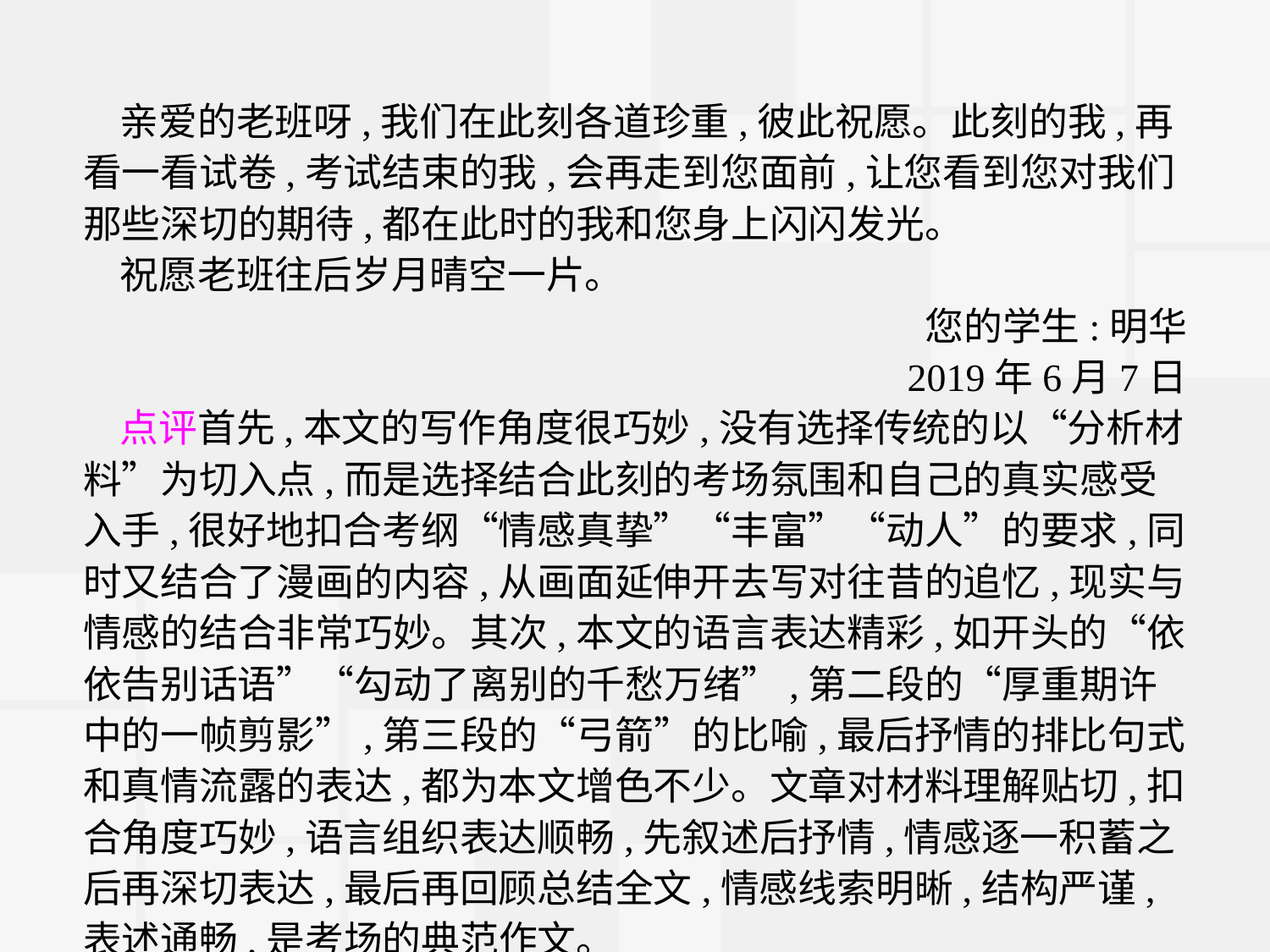

亲爱的老班呀,我们在此刻各道珍重,彼此祝愿。此刻的我,再看一看试卷,考试结束的我,会再走到您面前,让您看到您对我们那些深切的期待,都在此时的我和您身上闪闪发光。
祝愿老班往后岁月晴空一片。
您的学生:明华
2019年6月7日
点评首先,本文的写作角度很巧妙,没有选择传统的以“分析材料”为切入点,而是选择结合此刻的考场氛围和自己的真实感受入手,很好地扣合考纲“情感真挚”“丰富”“动人”的要求,同时又结合了漫画的内容,从画面延伸开去写对往昔的追忆,现实与情感的结合非常巧妙。其次,本文的语言表达精彩,如开头的“依依告别话语”“勾动了离别的千愁万绪”,第二段的“厚重期许中的一帧剪影”,第三段的“弓箭”的比喻,最后抒情的排比句式和真情流露的表达,都为本文增色不少。文章对材料理解贴切,扣合角度巧妙,语言组织表达顺畅,先叙述后抒情,情感逐一积蓄之后再深切表达,最后再回顾总结全文,情感线索明晰,结构严谨,表述通畅,是考场的典范作文。